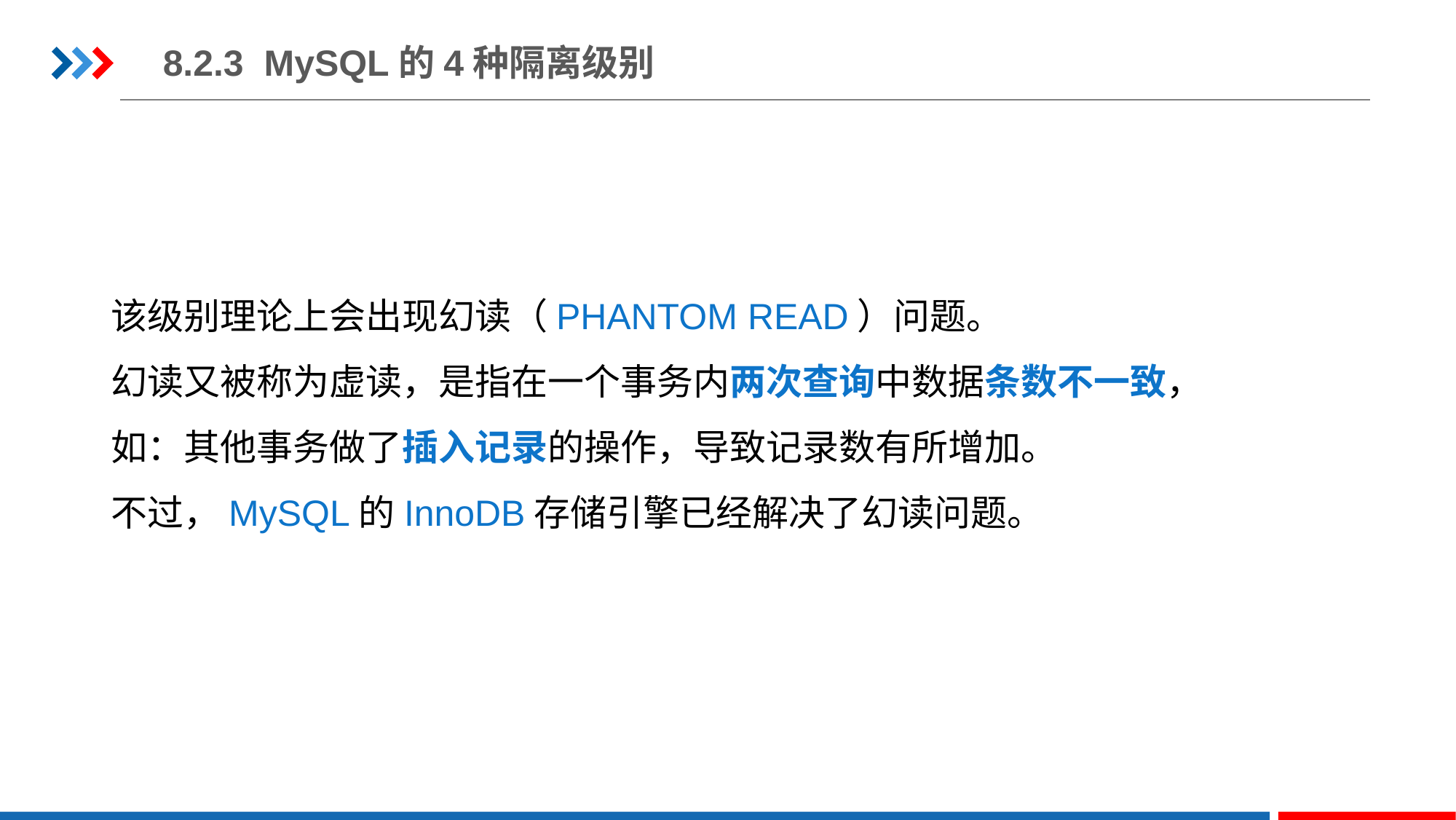

8.2.3  MySQL的4种隔离级别
该级别理论上会出现幻读（PHANTOM READ）问题。
幻读又被称为虚读，是指在一个事务内两次查询中数据条数不一致，
如：其他事务做了插入记录的操作，导致记录数有所增加。
不过，MySQL的InnoDB存储引擎已经解决了幻读问题。